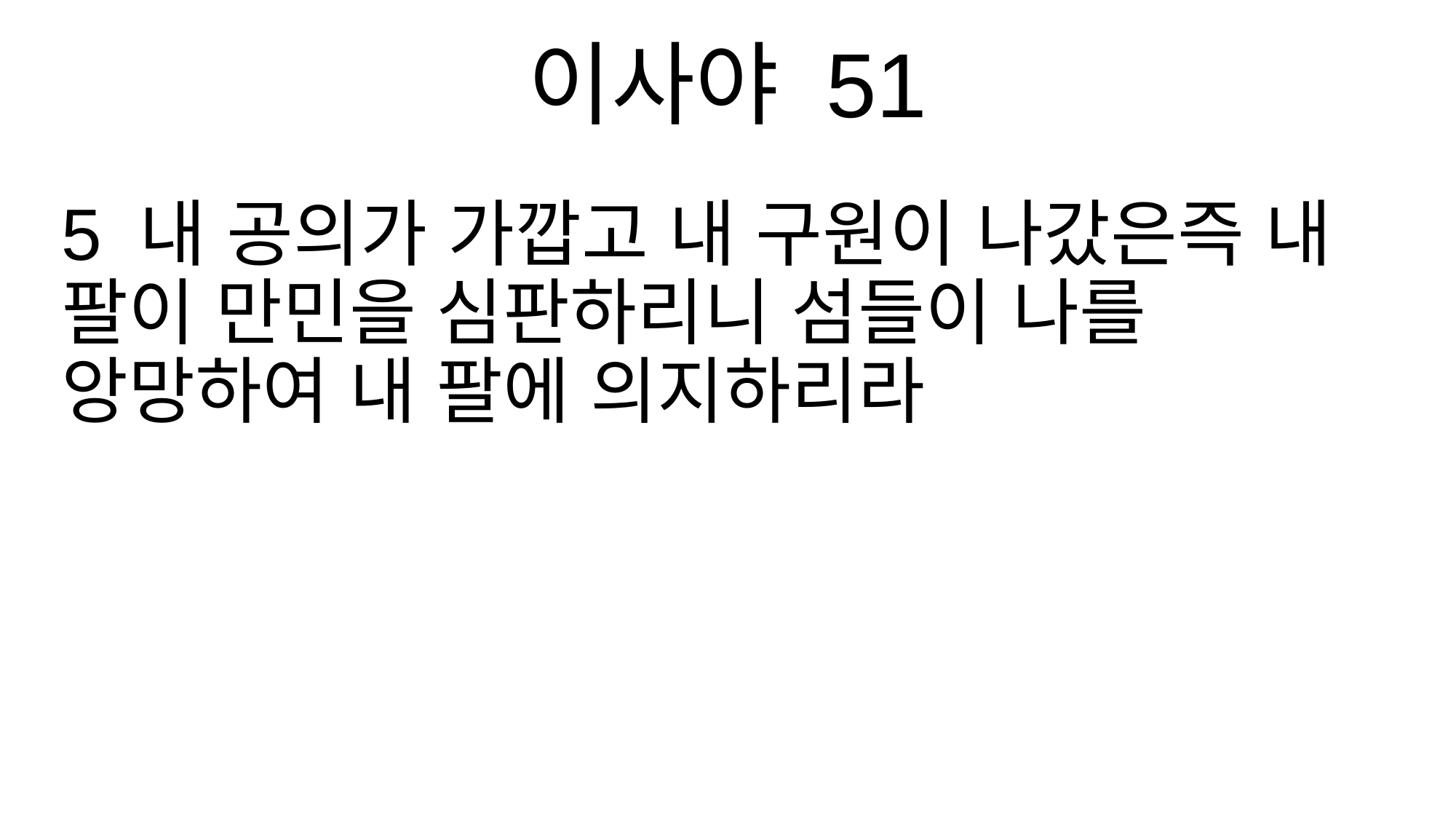

이사야 51
5 내 공의가 가깝고 내 구원이 나갔은즉 내 팔이 만민을 심판하리니 섬들이 나를 앙망하여 내 팔에 의지하리라